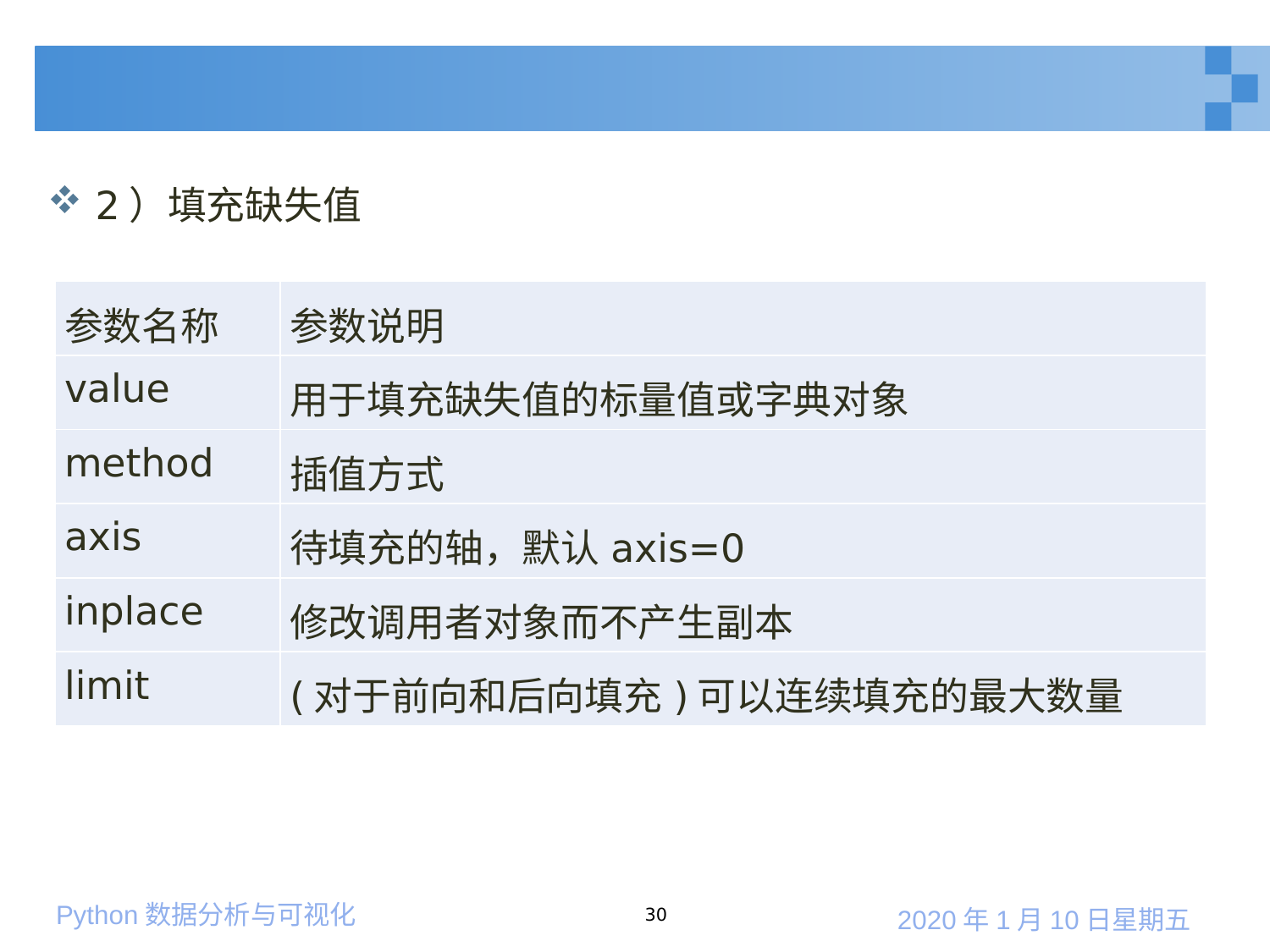

#
2）填充缺失值

| 参数名称 | 参数说明 |
| --- | --- |
| value | 用于填充缺失值的标量值或字典对象 |
| method | 插值方式 |
| axis | 待填充的轴，默认axis=0 |
| inplace | 修改调用者对象而不产生副本 |
| limit | (对于前向和后向填充)可以连续填充的最大数量 |
30
2020年1月10日星期五